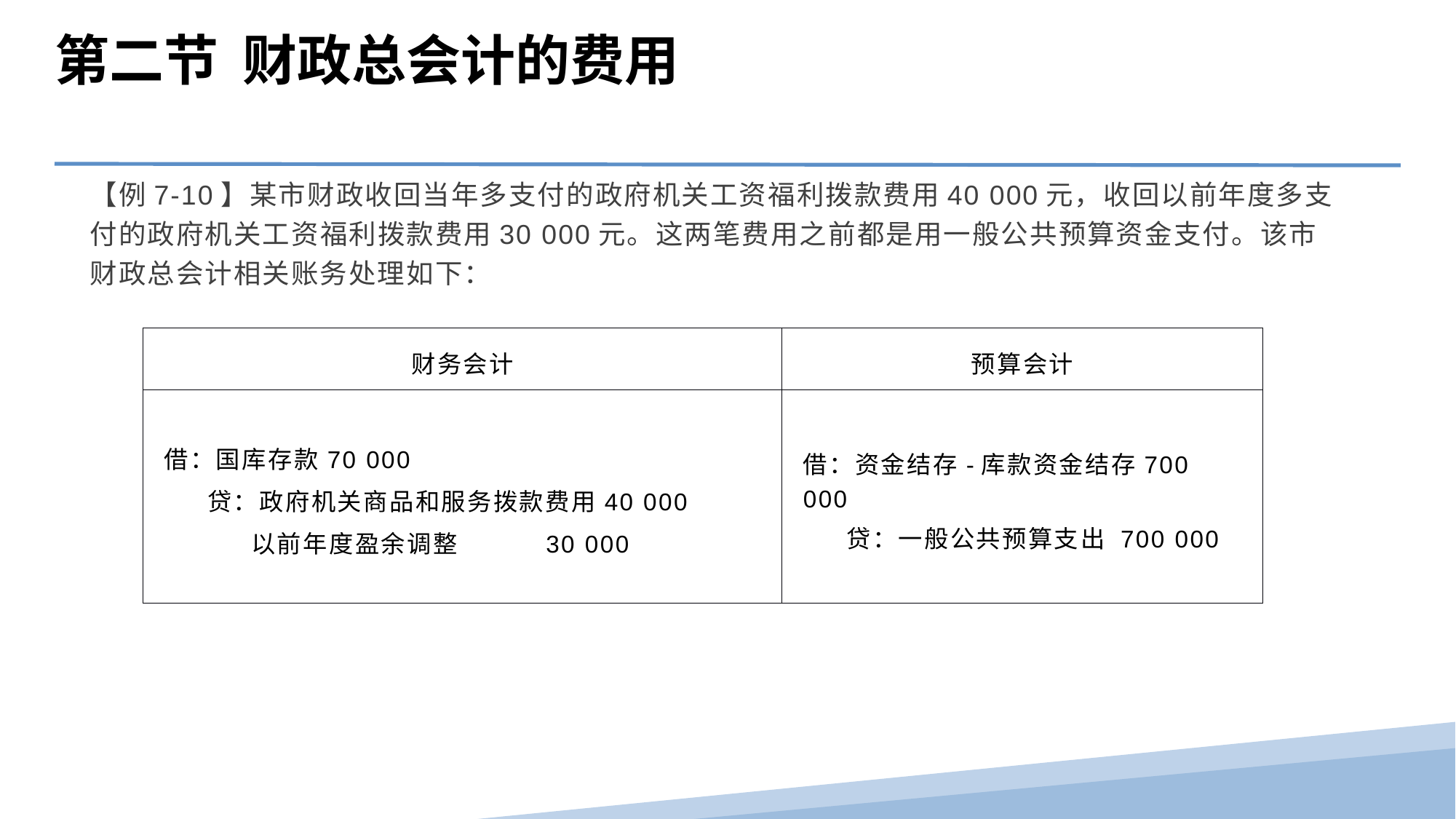

第二节  财政总会计的费用
【例7-10】某市财政收回当年多支付的政府机关工资福利拨款费用40 000元，收回以前年度多支付的政府机关工资福利拨款费用30 000元。这两笔费用之前都是用一般公共预算资金支付。该市财政总会计相关账务处理如下：
| 财务会计 | 预算会计 |
| --- | --- |
| 借：国库存款70 000 贷：政府机关商品和服务拨款费用40 000 以前年度盈余调整 30 000 | 借：资金结存-库款资金结存700 000 贷：一般公共预算支出 700 000 |